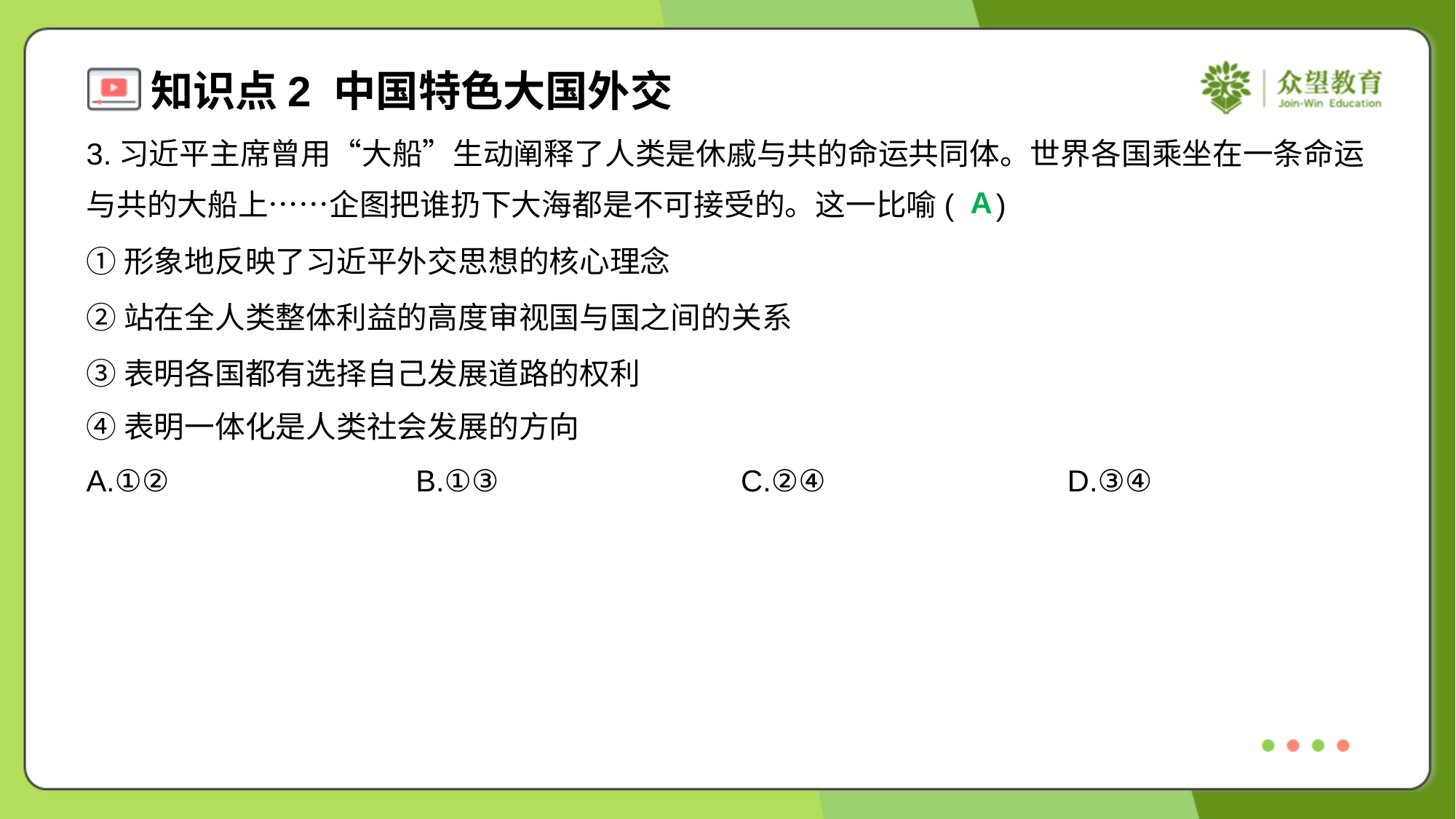

3.习近平主席曾用“大船”生动阐释了人类是休戚与共的命运共同体。世界各国乘坐在一条命运
与共的大船上……企图把谁扔下大海都是不可接受的。这一比喻(     )
A
①形象地反映了习近平外交思想的核心理念
②站在全人类整体利益的高度审视国与国之间的关系
③表明各国都有选择自己发展道路的权利
④表明一体化是人类社会发展的方向
A.①②	B.①③	C.②④	D.③④